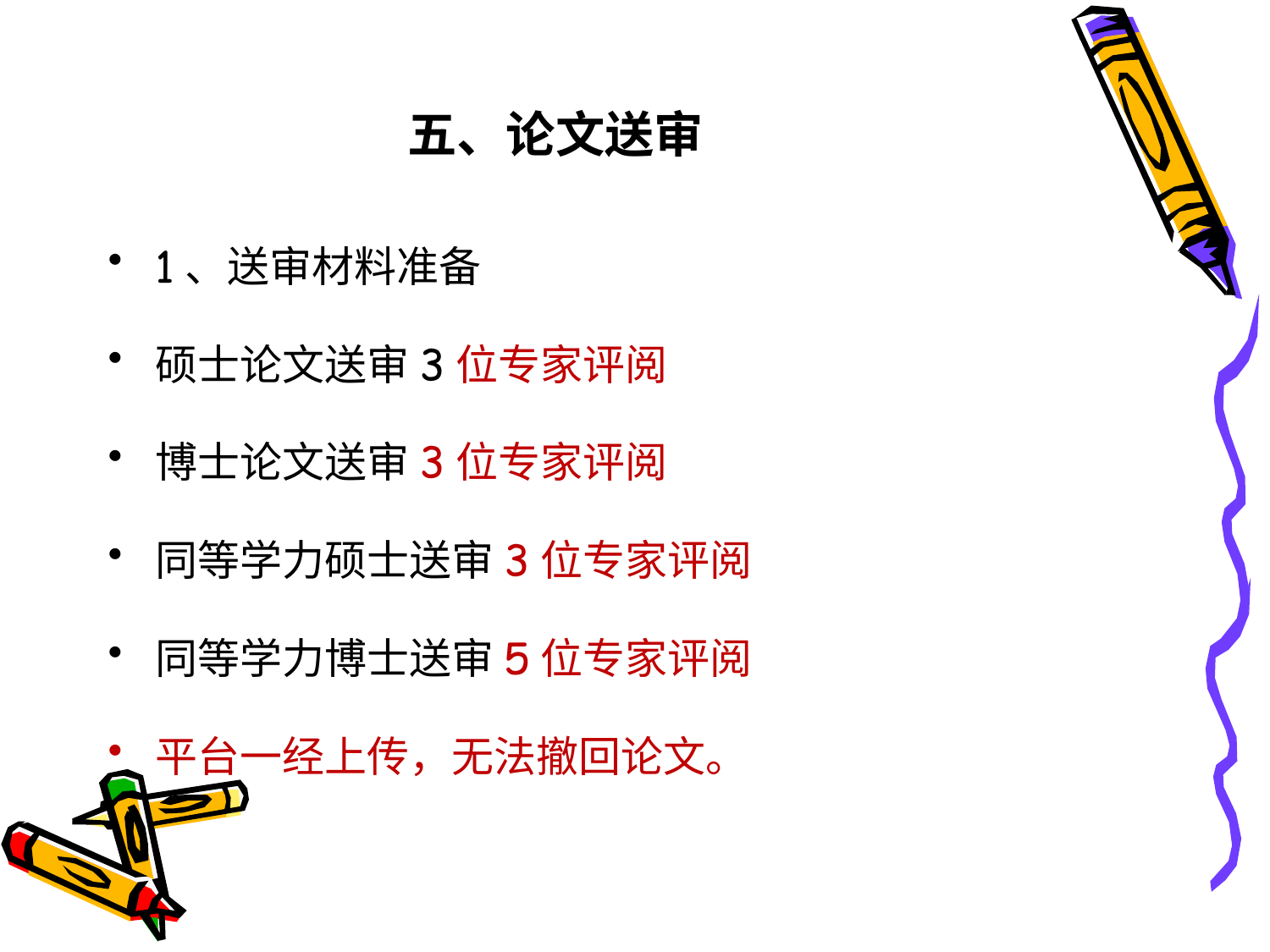

# 五、论文送审
1、送审材料准备

硕士论文送审3位专家评阅

博士论文送审3位专家评阅

同等学力硕士送审3位专家评阅

同等学力博士送审5位专家评阅

平台一经上传，无法撤回论文。